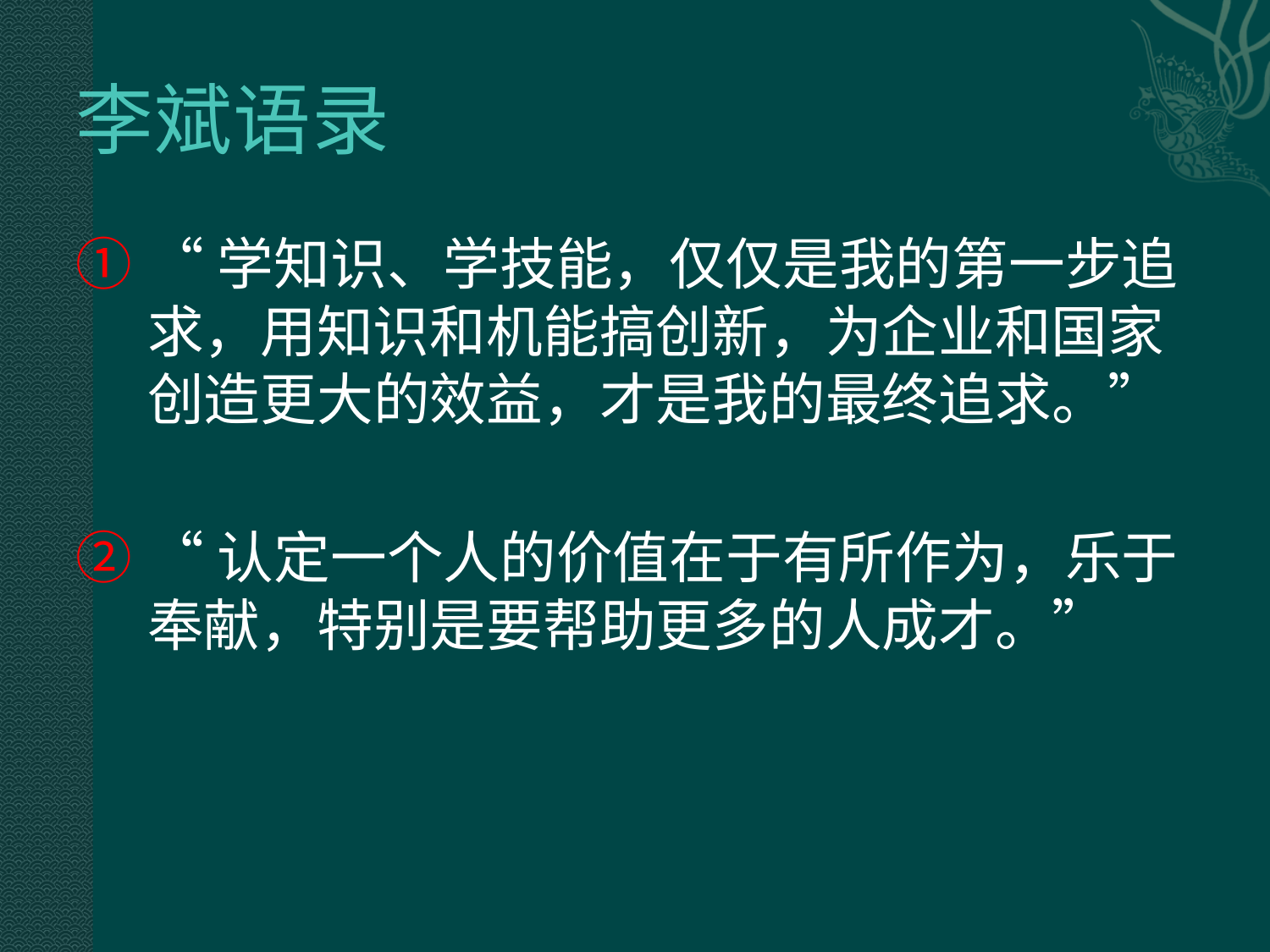

# 李斌语录
“学知识、学技能，仅仅是我的第一步追求，用知识和机能搞创新，为企业和国家创造更大的效益，才是我的最终追求。”

“认定一个人的价值在于有所作为，乐于奉献，特别是要帮助更多的人成才。”